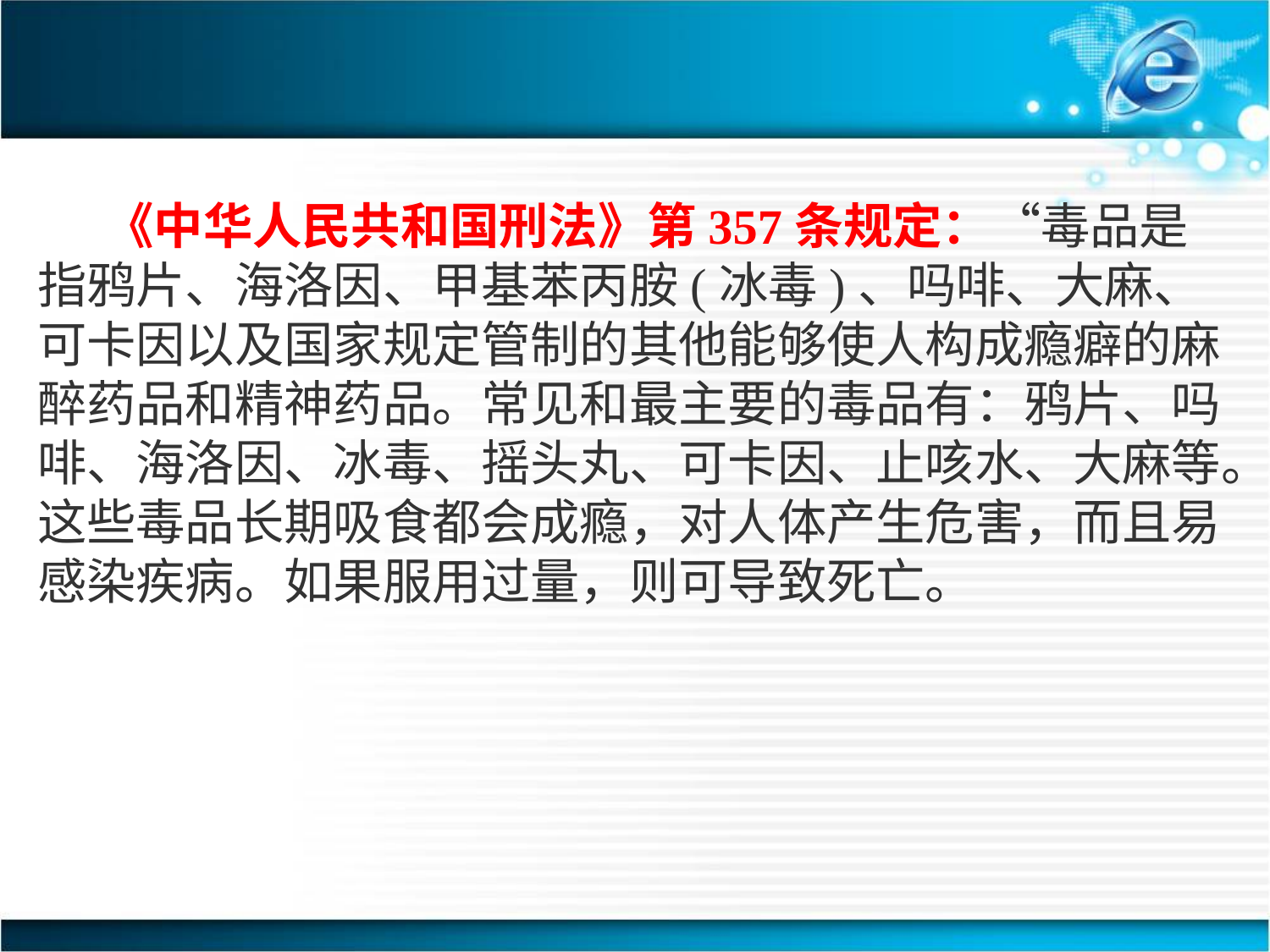

《中华人民共和国刑法》第357条规定：“毒品是指鸦片、海洛因、甲基苯丙胺(冰毒)、吗啡、大麻、可卡因以及国家规定管制的其他能够使人构成瘾癖的麻醉药品和精神药品。常见和最主要的毒品有：鸦片、吗啡、海洛因、冰毒、摇头丸、可卡因、止咳水、大麻等。这些毒品长期吸食都会成瘾，对人体产生危害，而且易感染疾病。如果服用过量，则可导致死亡。